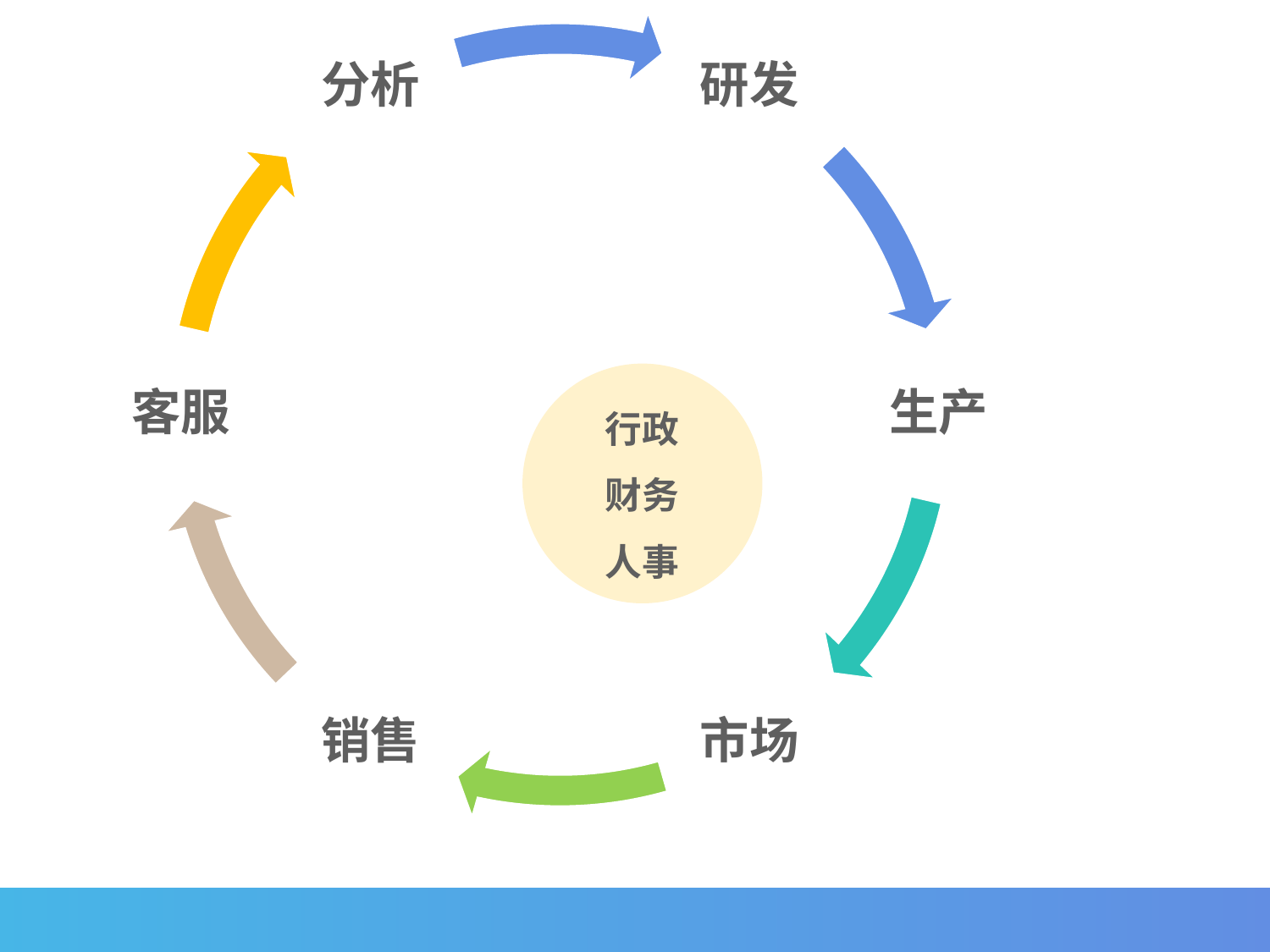

研发
生产
市场
销售
客服
分析
行政
财务
人事